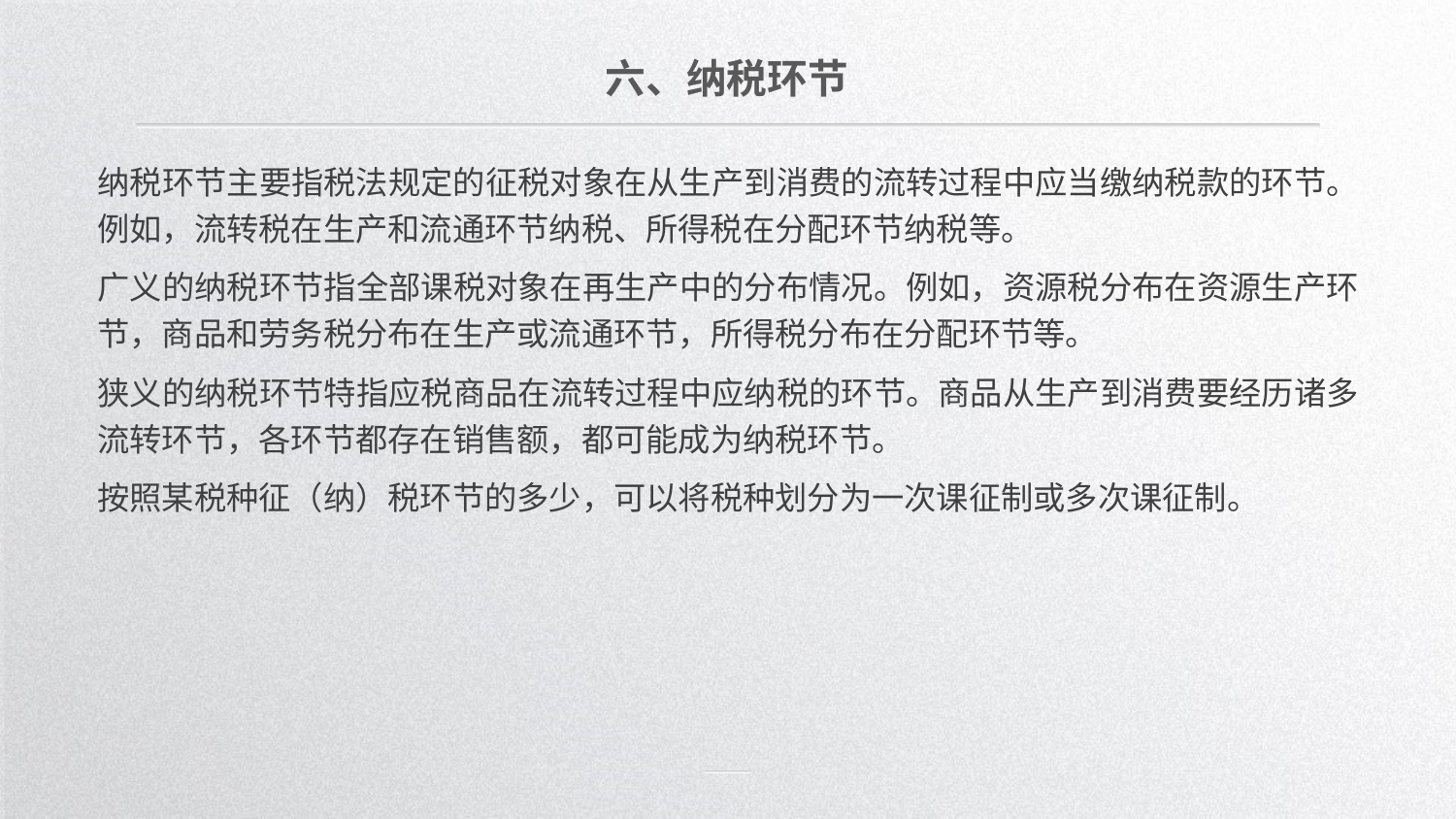

六、纳税环节
纳税环节主要指税法规定的征税对象在从生产到消费的流转过程中应当缴纳税款的环节。例如，流转税在生产和流通环节纳税、所得税在分配环节纳税等。
广义的纳税环节指全部课税对象在再生产中的分布情况。例如，资源税分布在资源生产环节，商品和劳务税分布在生产或流通环节，所得税分布在分配环节等。
狭义的纳税环节特指应税商品在流转过程中应纳税的环节。商品从生产到消费要经历诸多流转环节，各环节都存在销售额，都可能成为纳税环节。
按照某税种征（纳）税环节的多少，可以将税种划分为一次课征制或多次课征制。